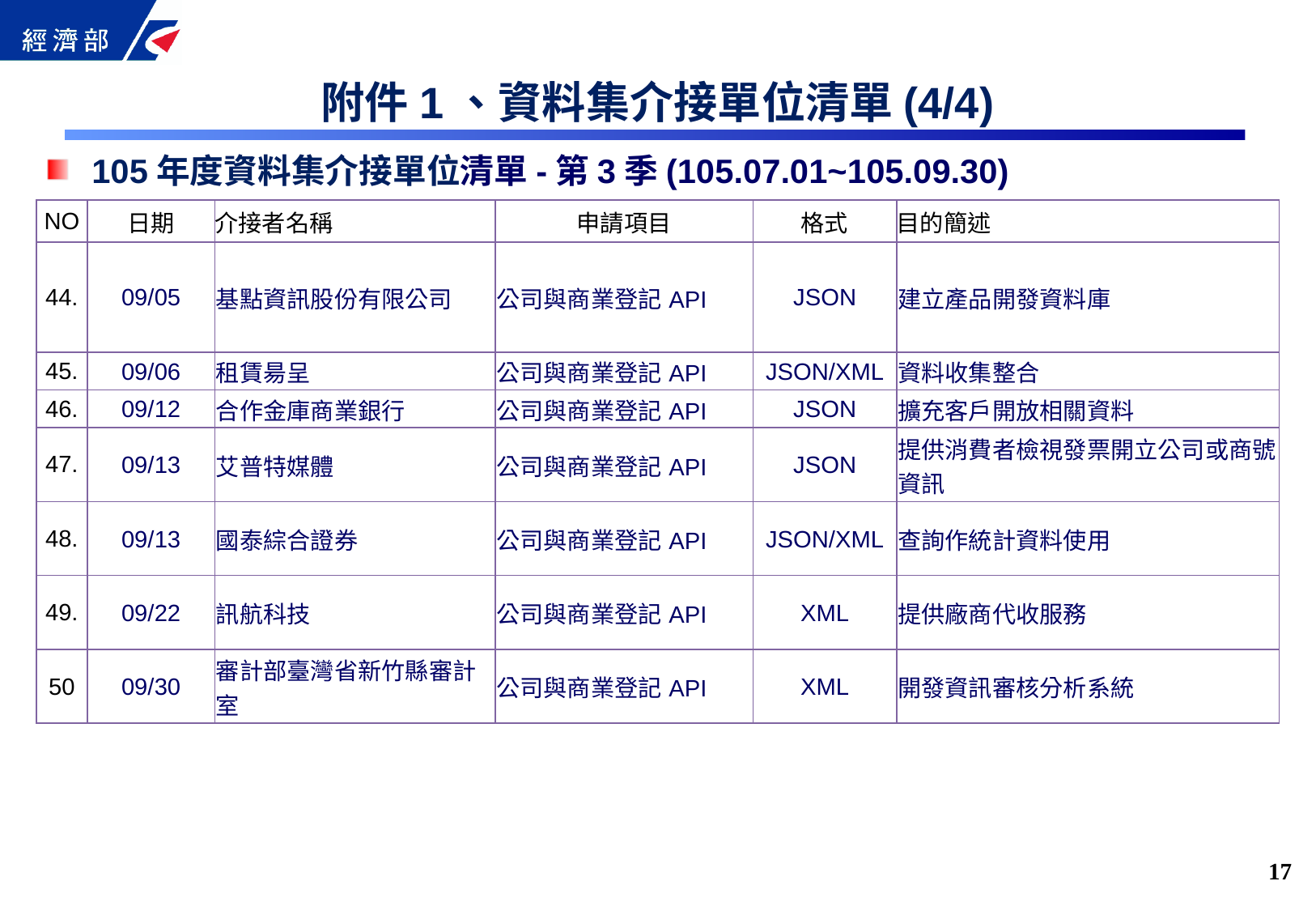

附件1、資料集介接單位清單(4/4)
105年度資料集介接單位清單-第3季(105.07.01~105.09.30)

| NO | 日期 | 介接者名稱 | 申請項目 | 格式 | 目的簡述 |
| --- | --- | --- | --- | --- | --- |
| 44. | 09/05 | 基點資訊股份有限公司 | 公司與商業登記API | JSON | 建立產品開發資料庫 |
| 45. | 09/06 | 租賃昜呈 | 公司與商業登記API | JSON/XML | 資料收集整合 |
| 46. | 09/12 | 合作金庫商業銀行 | 公司與商業登記API | JSON | 擴充客戶開放相關資料 |
| 47. | 09/13 | 艾普特媒體 | 公司與商業登記API | JSON | 提供消費者檢視發票開立公司或商號資訊 |
| 48. | 09/13 | 國泰綜合證券 | 公司與商業登記API | JSON/XML | 查詢作統計資料使用 |
| 49. | 09/22 | 訊航科技 | 公司與商業登記API | XML | 提供廠商代收服務 |
| 50 | 09/30 | 審計部臺灣省新竹縣審計室 | 公司與商業登記API | XML | 開發資訊審核分析系統 |
17